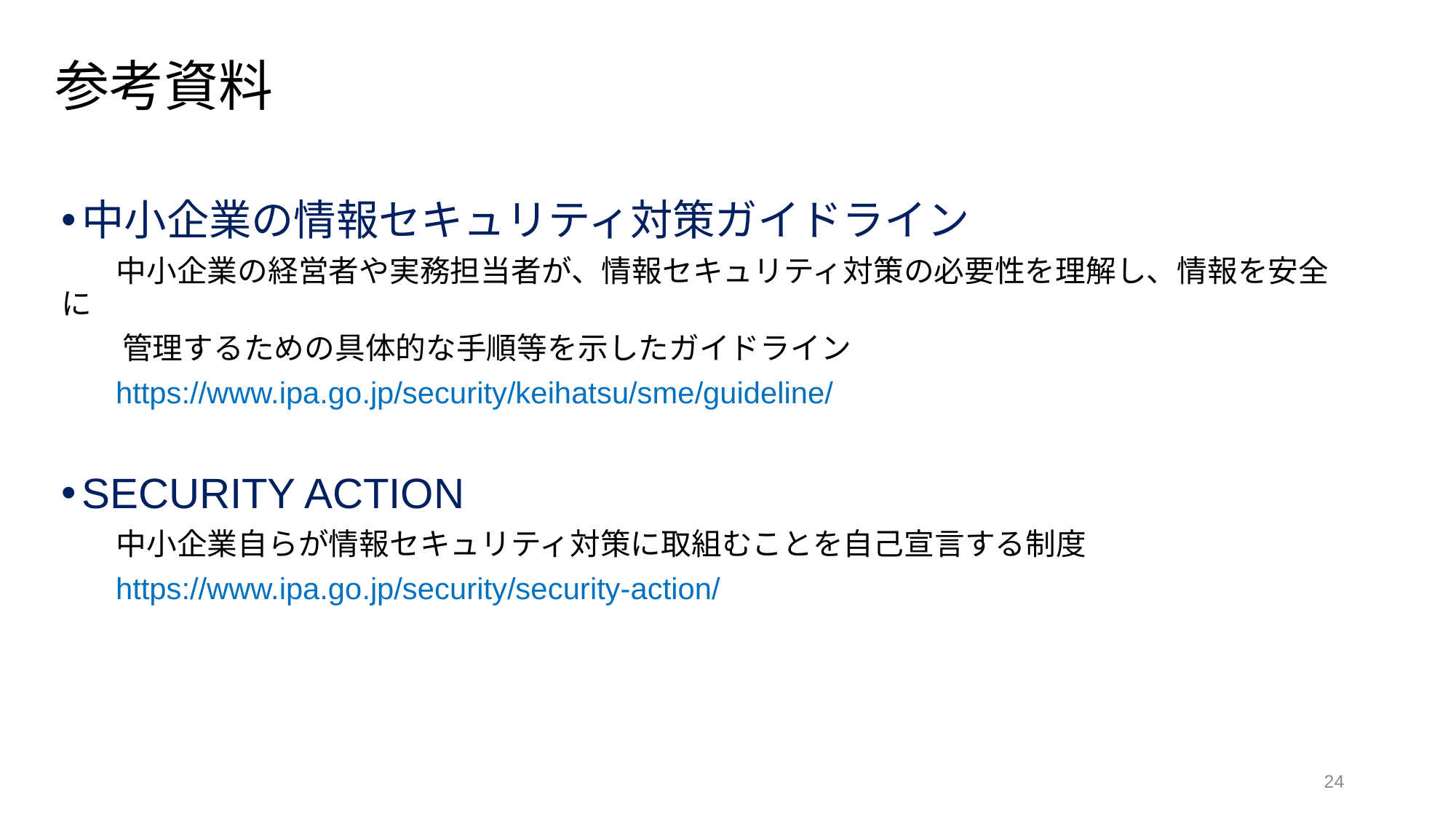

# 参考資料
中小企業の情報セキュリティ対策ガイドライン
　　中小企業の経営者や実務担当者が、情報セキュリティ対策の必要性を理解し、情報を安全に
　　管理するための具体的な手順等を示したガイドライン
　　https://www.ipa.go.jp/security/keihatsu/sme/guideline/

SECURITY ACTION
　　中小企業自らが情報セキュリティ対策に取組むことを自己宣言する制度
　　https://www.ipa.go.jp/security/security-action/
24